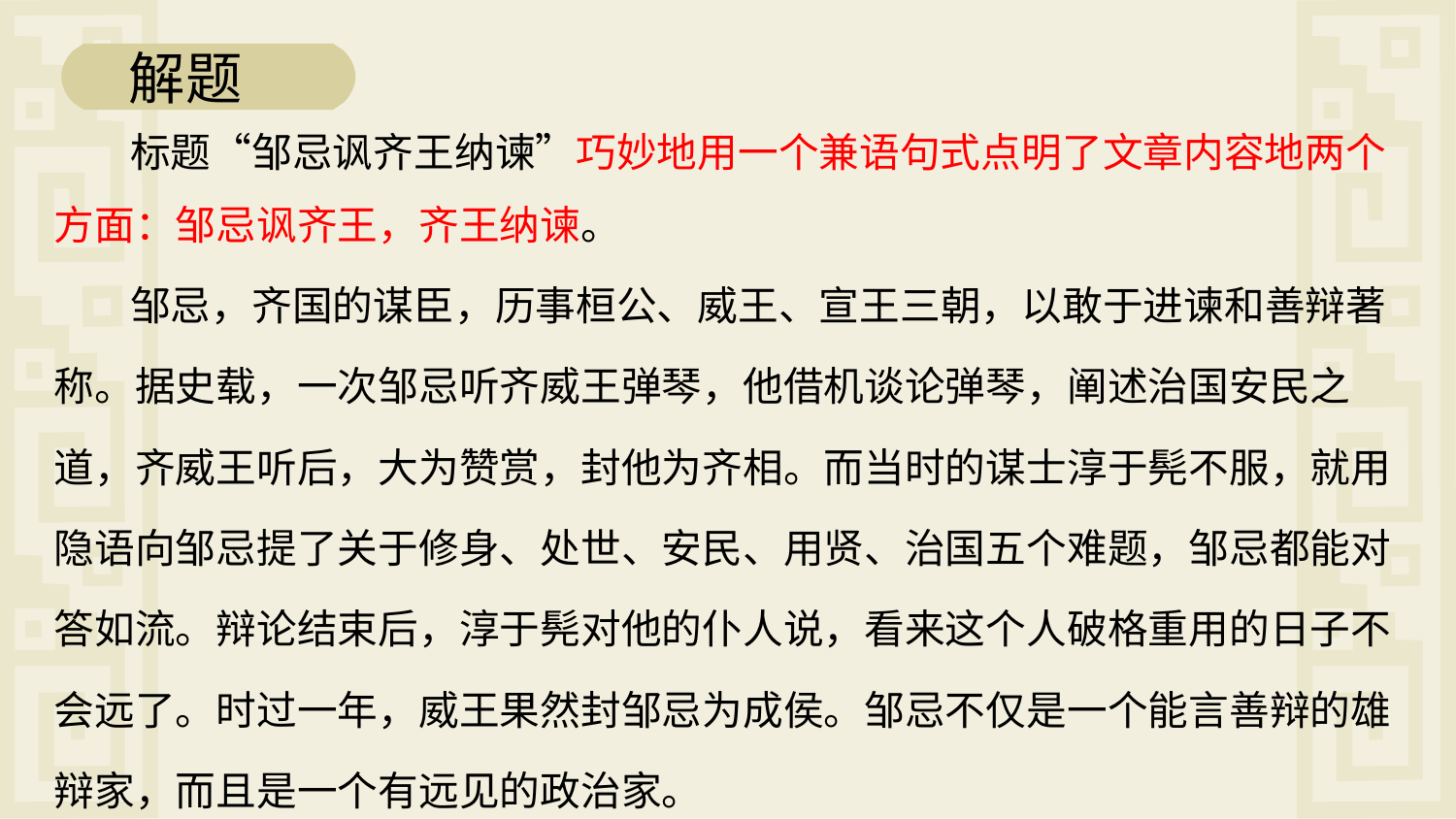

解题
  标题“邹忌讽齐王纳谏”巧妙地用一个兼语句式点明了文章内容地两个方面：邹忌讽齐王，齐王纳谏。
  邹忌，齐国的谋臣，历事桓公、威王、宣王三朝，以敢于进谏和善辩著称。据史载，一次邹忌听齐威王弹琴，他借机谈论弹琴，阐述治国安民之道，齐威王听后，大为赞赏，封他为齐相。而当时的谋士淳于髡不服，就用隐语向邹忌提了关于修身、处世、安民、用贤、治国五个难题，邹忌都能对答如流。辩论结束后，淳于髡对他的仆人说，看来这个人破格重用的日子不会远了。时过一年，威王果然封邹忌为成侯。邹忌不仅是一个能言善辩的雄辩家，而且是一个有远见的政治家。